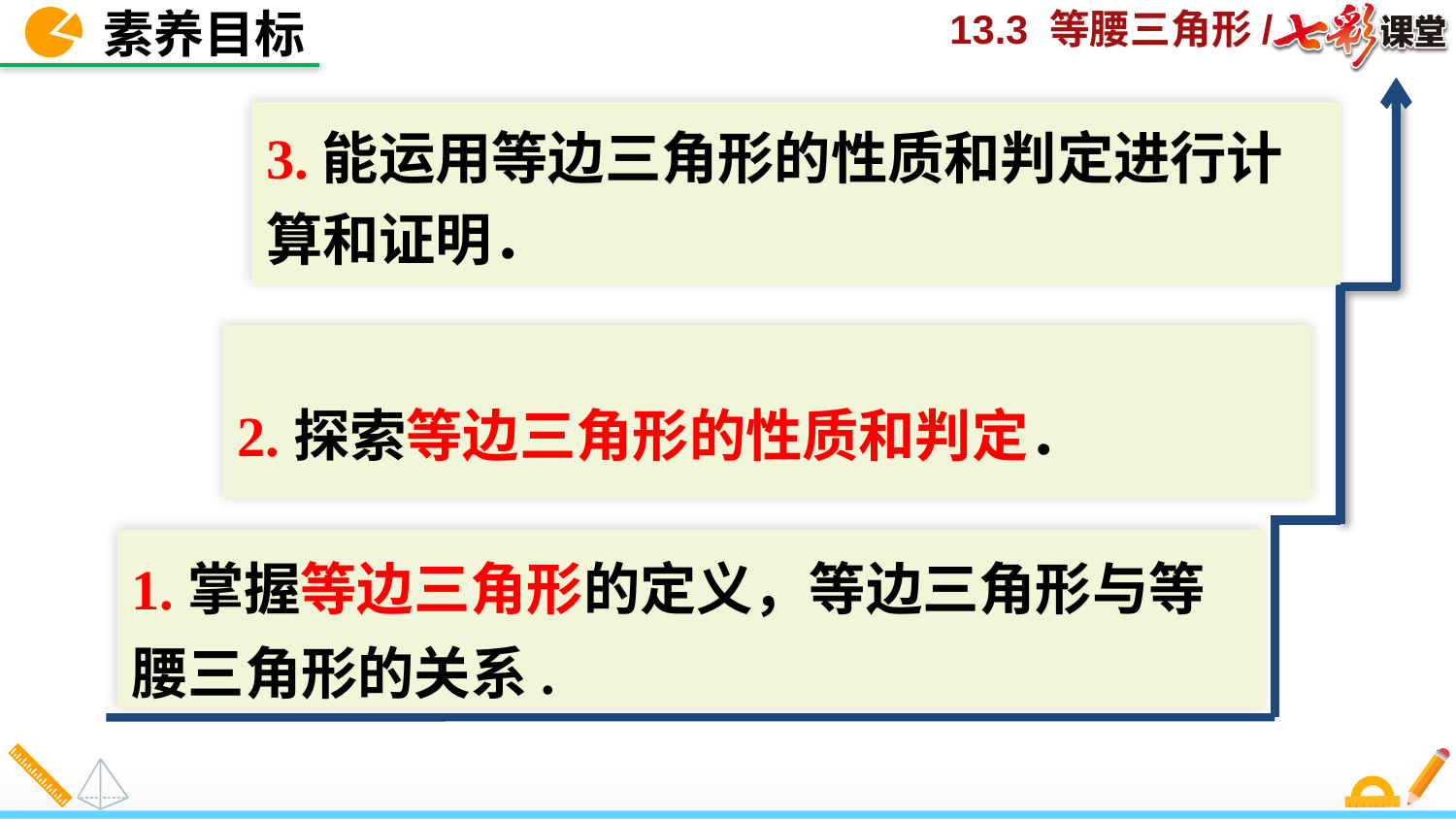

素养目标

3.能运用等边三角形的性质和判定进行计算和证明．
2.探索等边三角形的性质和判定．
1.掌握等边三角形的定义，等边三角形与等腰三角形的关系.